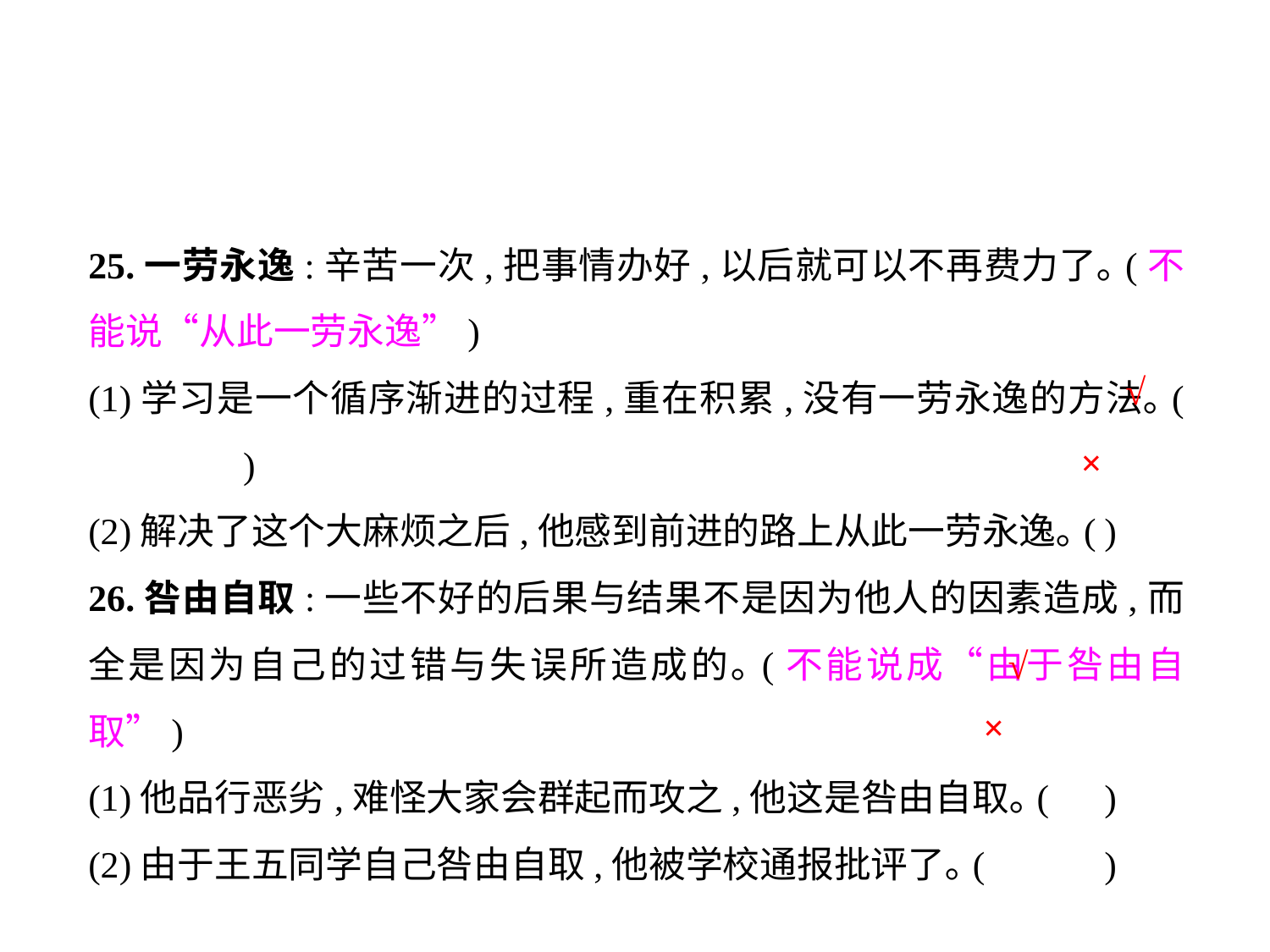

25.一劳永逸:辛苦一次,把事情办好,以后就可以不再费力了｡(不能说“从此一劳永逸”)
(1)学习是一个循序渐进的过程,重在积累,没有一劳永逸的方法｡(	   )
(2)解决了这个大麻烦之后,他感到前进的路上从此一劳永逸｡(	)
26.咎由自取:一些不好的后果与结果不是因为他人的因素造成,而全是因为自己的过错与失误所造成的｡(不能说成“由于咎由自取”)
(1)他品行恶劣,难怪大家会群起而攻之,他这是咎由自取｡(	)
(2)由于王五同学自己咎由自取,他被学校通报批评了｡(	)
√
×
√
×